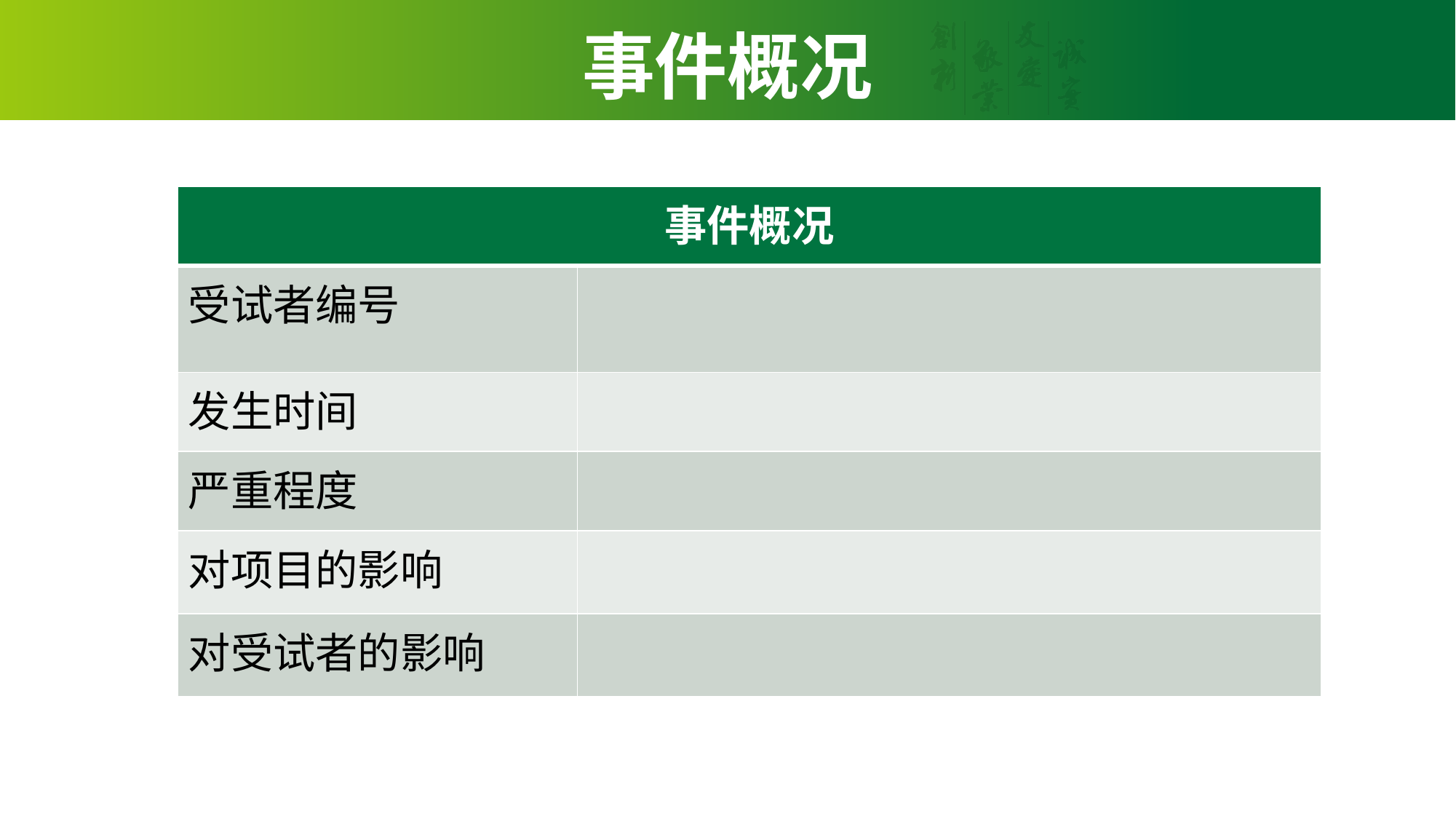

# 事件概况

| 事件概况 |  |
| --- | --- |
| 受试者编号 |  |
| 发生时间 |  |
| 严重程度 |  |
| 对项目的影响 |  |
| 对受试者的影响 |  |